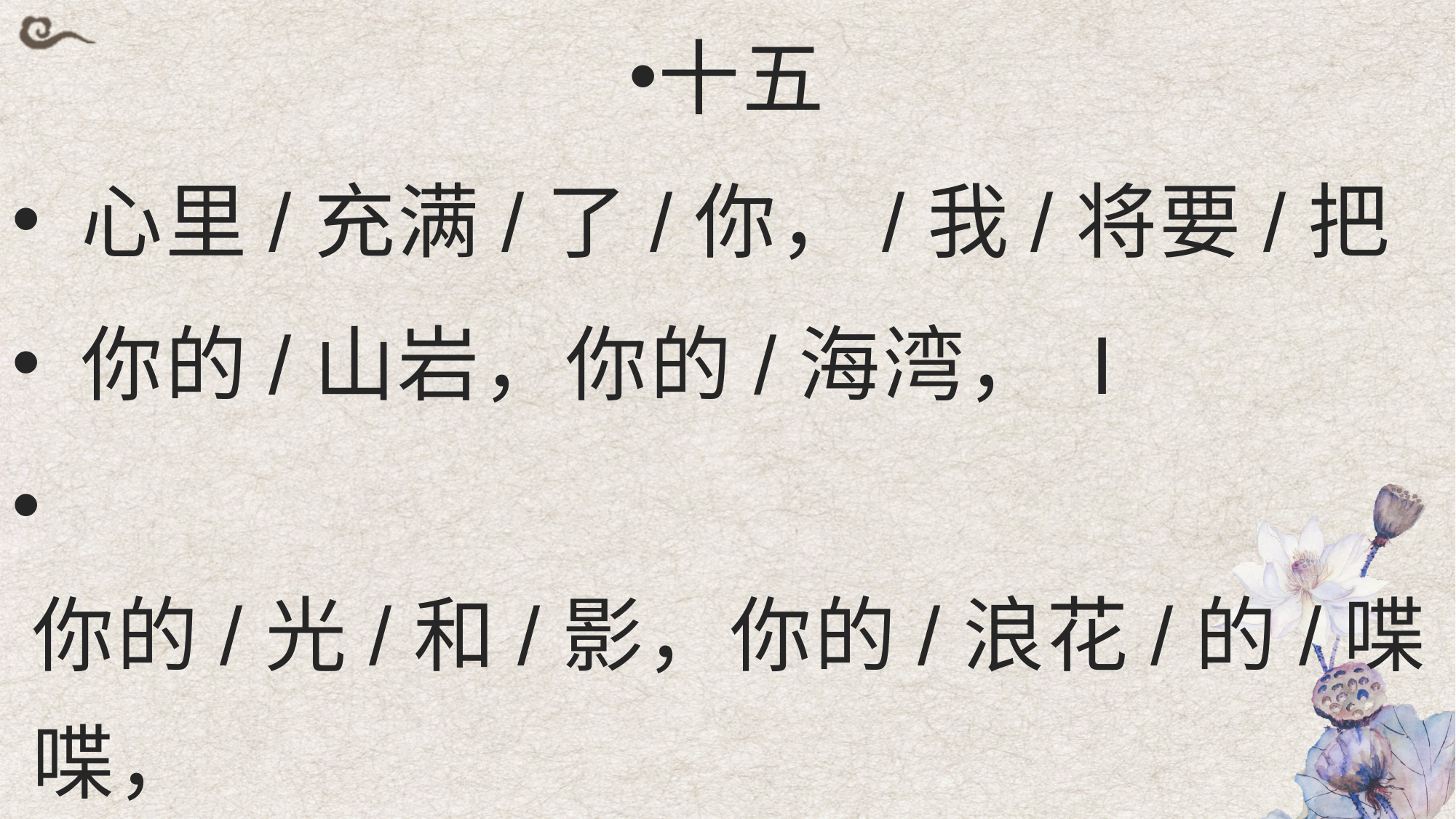

十五
 心里/充满/了/你，/我/将要/把
 你的/山岩，你的/海湾， I
 你的/光/和/影，你的/浪花/的/喋喋，
 带到/森林/，带到/寂静/的/荒原。
#